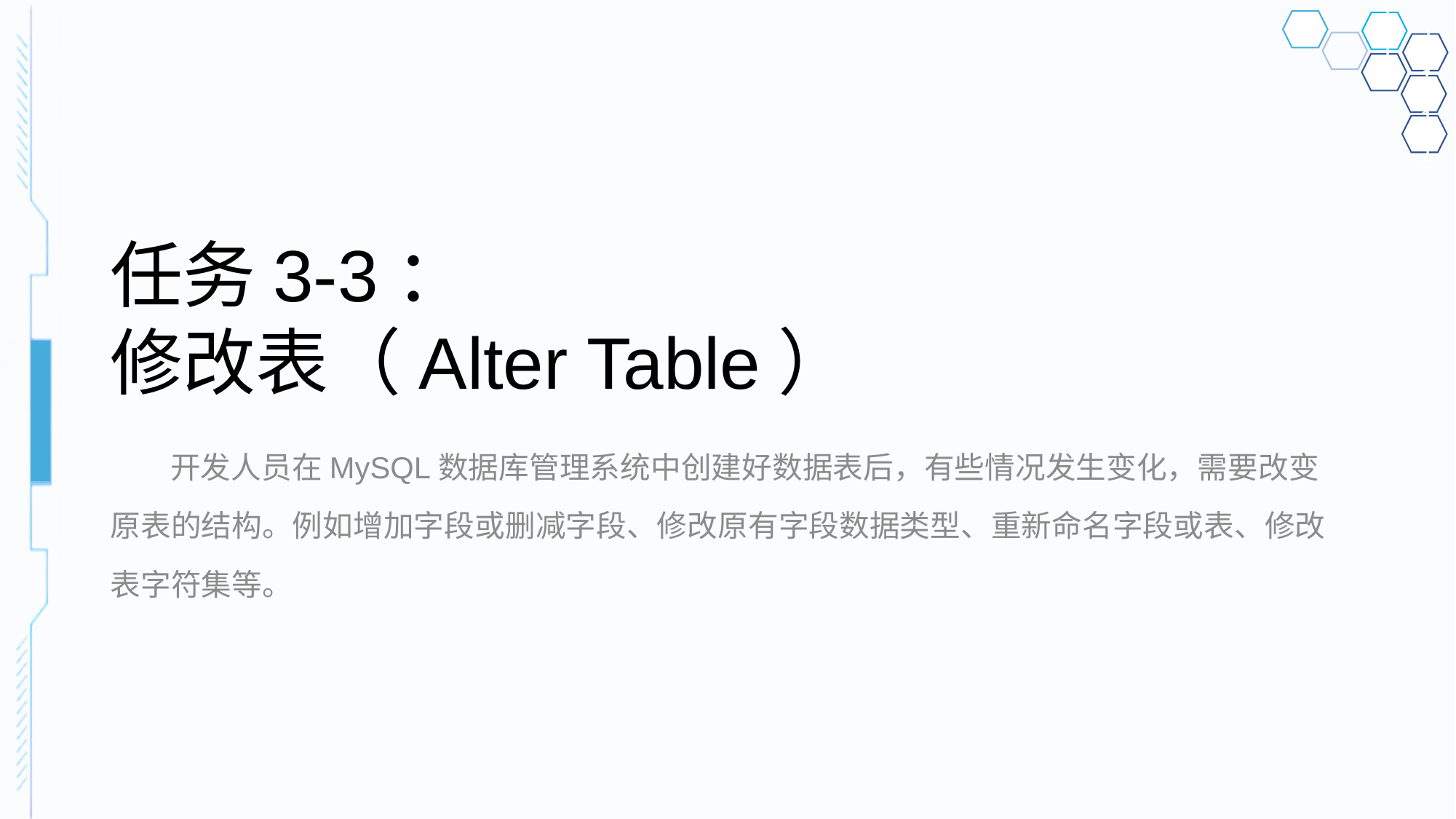

# 任务3-3： 修改表（Alter Table）
开发人员在MySQL数据库管理系统中创建好数据表后，有些情况发生变化，需要改变原表的结构。例如增加字段或删减字段、修改原有字段数据类型、重新命名字段或表、修改表字符集等。